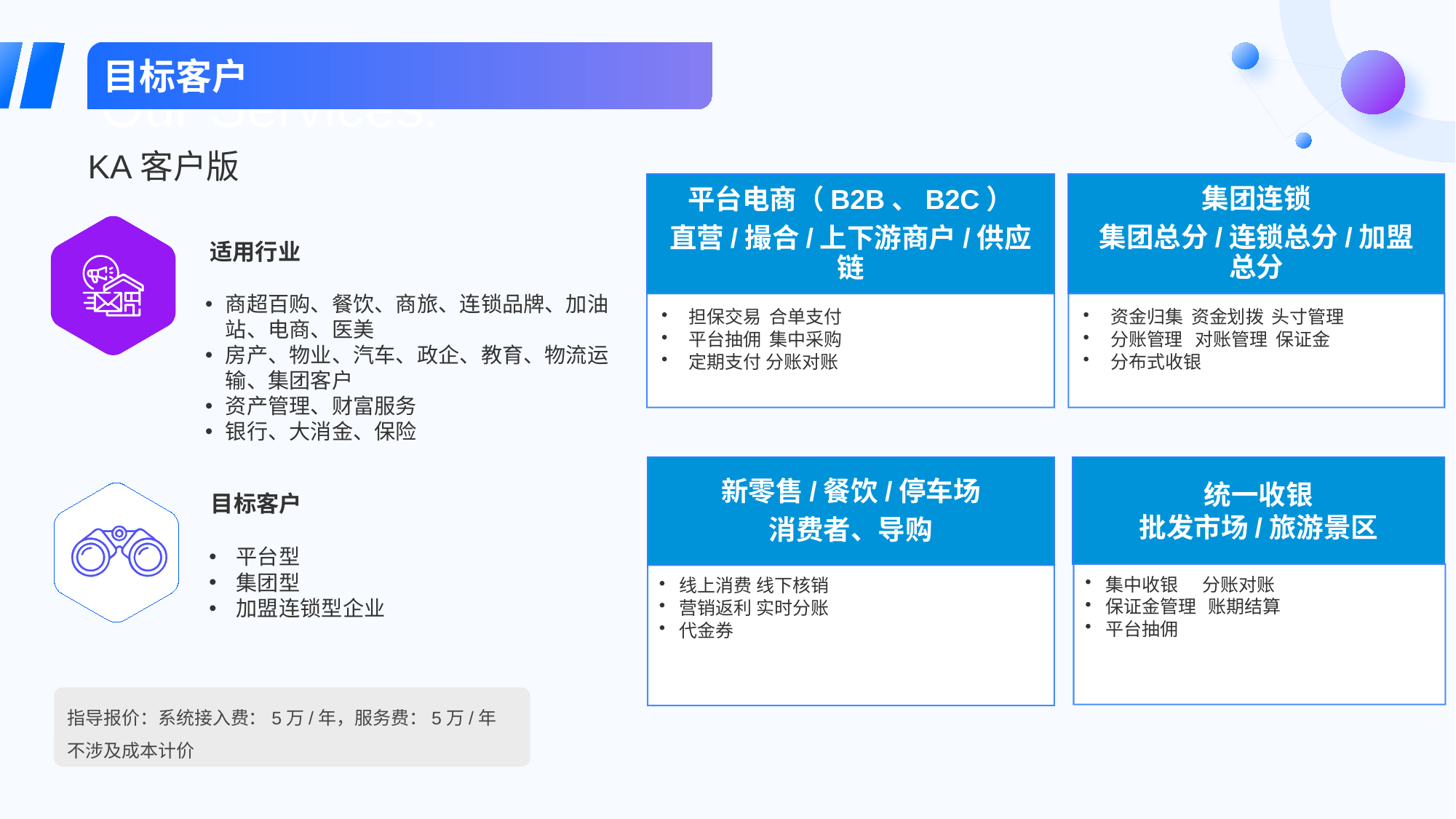

目标客户

Our Services.
KA客户版

平台电商（B2B、B2C）
直营/撮合/上下游商户/供应链
集团连锁
集团总分/连锁总分/加盟总分

适用行业

商超百购、餐饮、商旅、连锁品牌、加油站、电商、医美
房产、物业、汽车、政企、教育、物流运输、集团客户
资产管理、财富服务
银行、大消金、保险

担保交易  合单支付
平台抽佣  集中采购
定期支付 分账对账
资金归集  资金划拨  头寸管理
分账管理   对账管理  保证金
分布式收银
新零售/餐饮/停车场
消费者、导购
统一收银
批发市场/旅游景区

目标客户

平台型
集团型
加盟连锁型企业
集中收银      分账对账
保证金管理   账期结算
平台抽佣
线上消费 线下核销
营销返利 实时分账
代金券
指导报价：系统接入费：5万/年，服务费：5万/年
不涉及成本计价